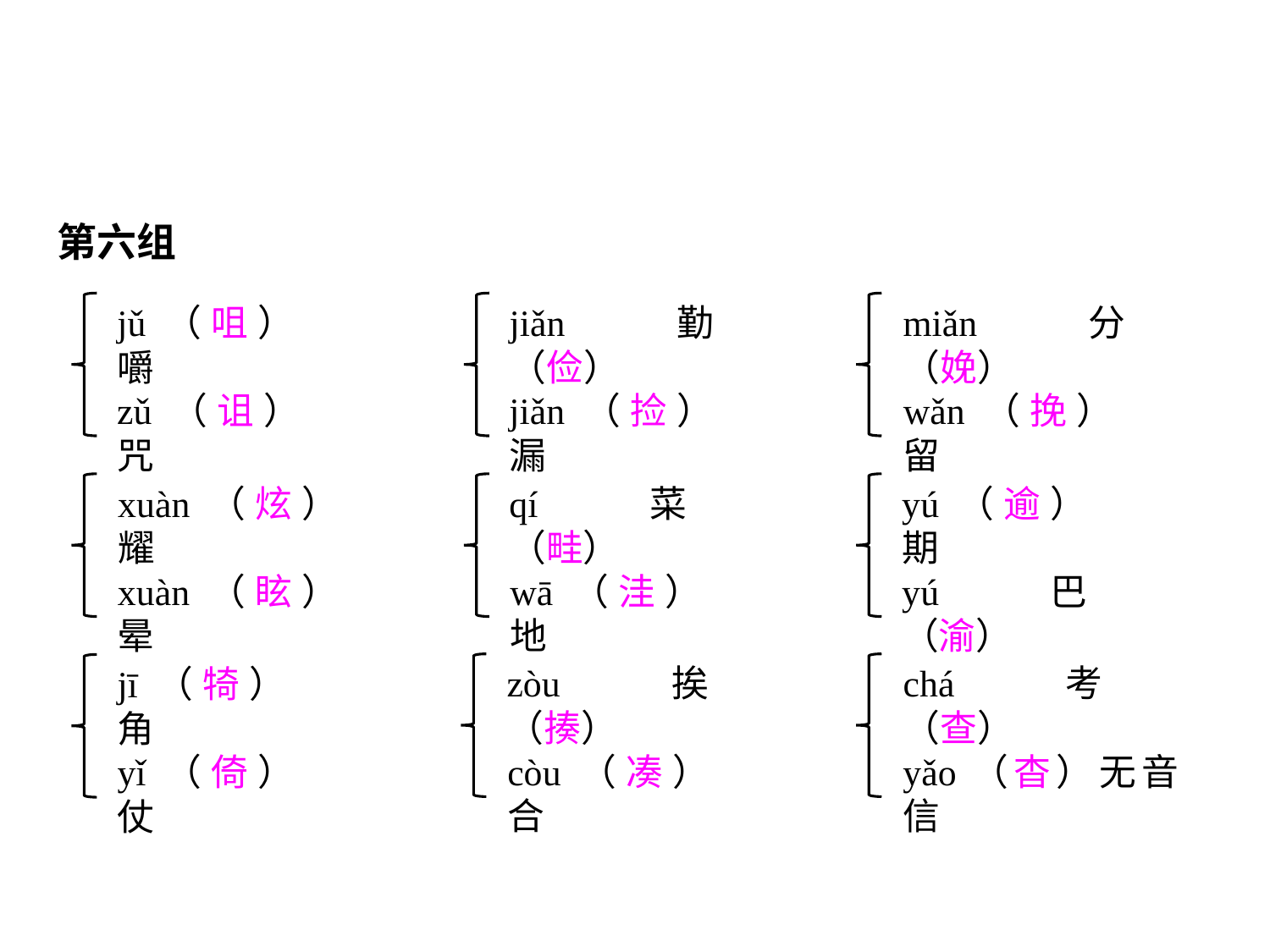

第六组

jǔ（咀）嚼
zǔ（诅）咒

jiǎn勤（俭）
jiǎn（捡）漏

miǎn分（娩）
wǎn（挽）留

xuàn（炫）耀
xuàn（眩）晕

qí菜（畦）
wā（洼）地

yú（逾）期
yú巴（渝）

zòu挨（揍）
còu（凑）合

chá考（查）
yǎo（杳）无音信

jī（犄）角
yǐ（倚）仗